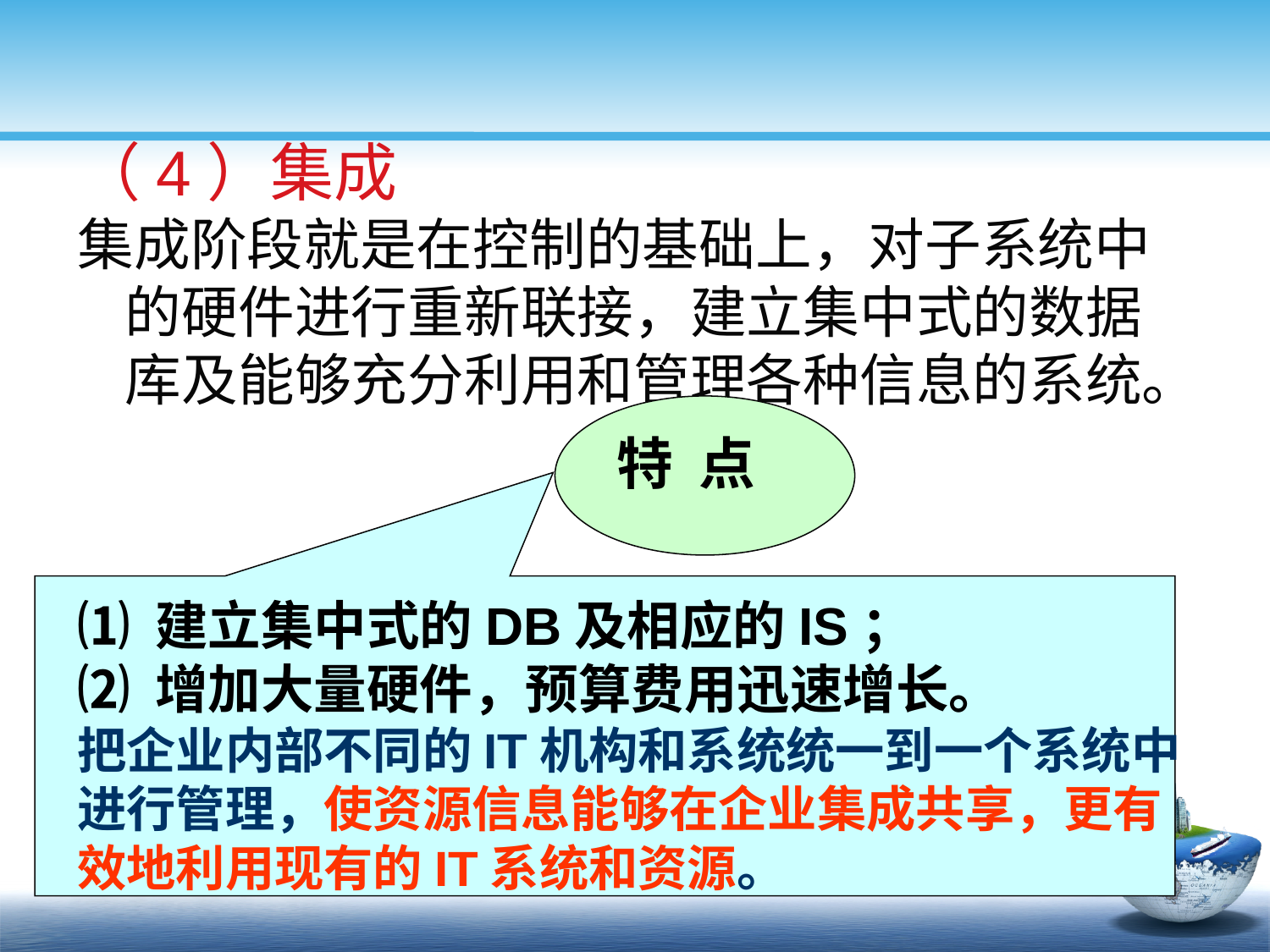

#
（4）集成
集成阶段就是在控制的基础上，对子系统中的硬件进行重新联接，建立集中式的数据库及能够充分利用和管理各种信息的系统。

特  点

⑴ 建立集中式的DB及相应的IS；
⑵ 增加大量硬件，预算费用迅速增长。
把企业内部不同的IT机构和系统统一到一个系统中进行管理，使资源信息能够在企业集成共享，更有效地利用现有的IT系统和资源。